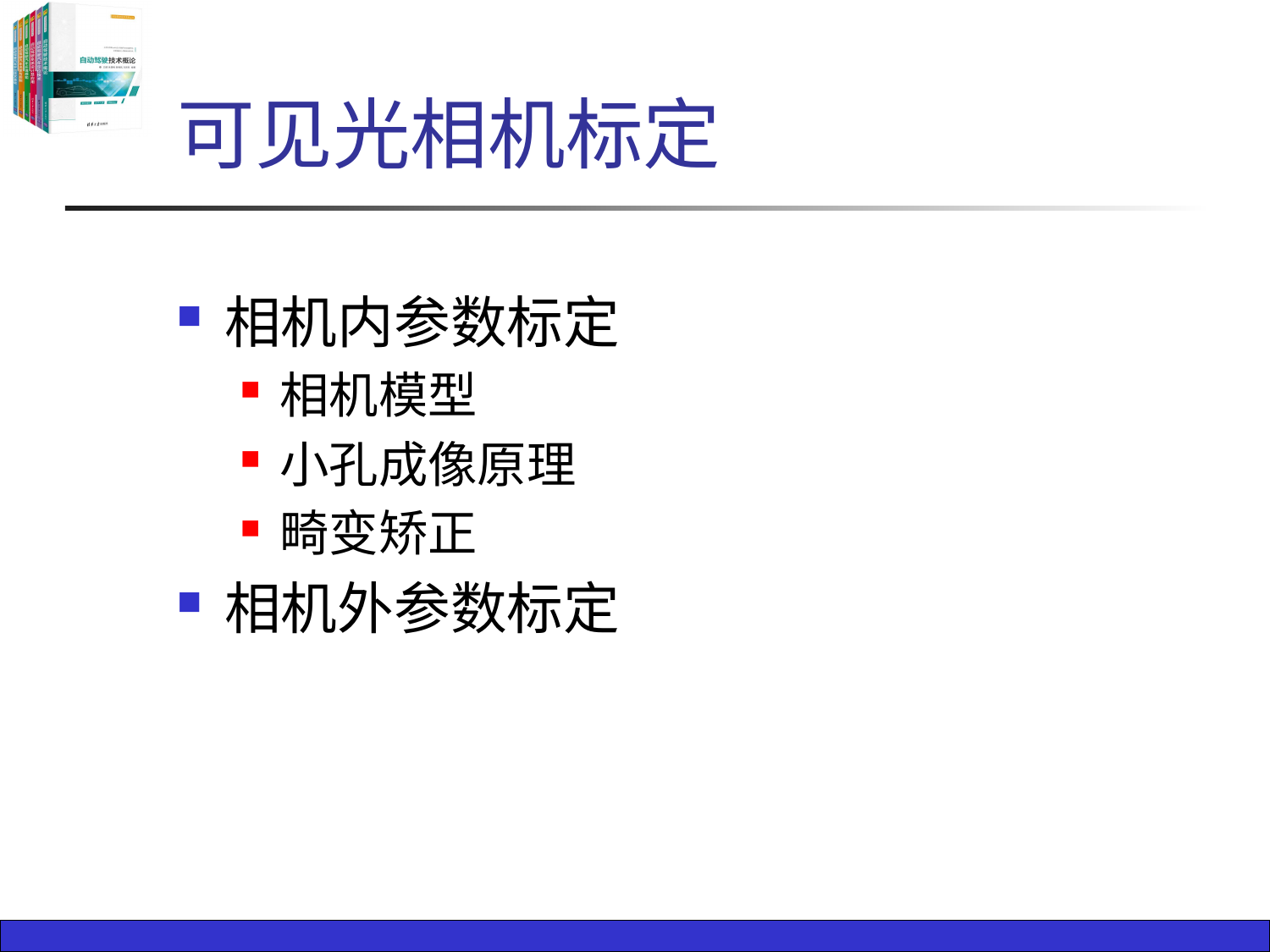

# 可见光相机标定
相机内参数标定
相机模型
小孔成像原理
畸变矫正
相机外参数标定